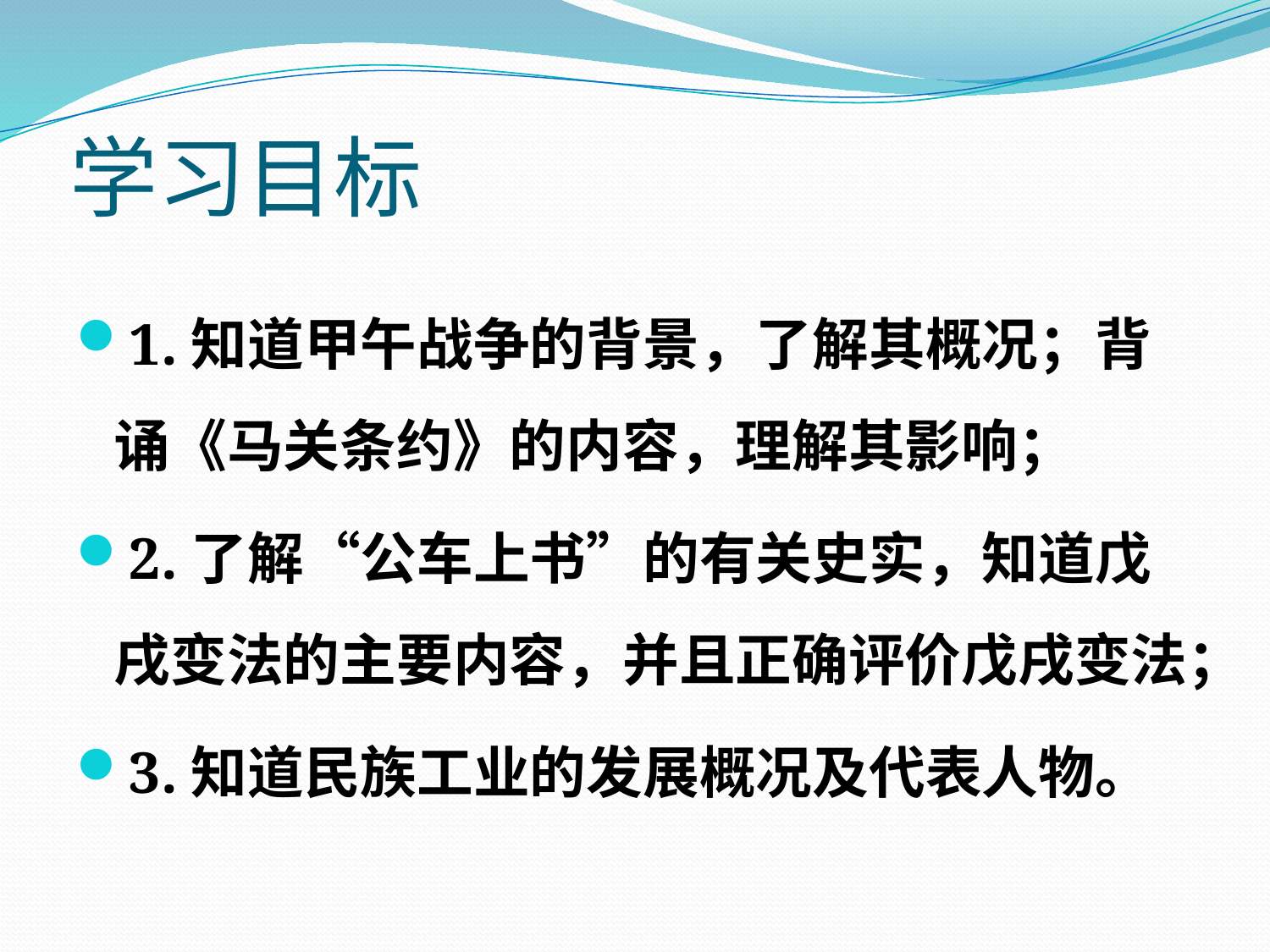

# 学习目标
1.知道甲午战争的背景，了解其概况；背诵《马关条约》的内容，理解其影响；
2.了解“公车上书”的有关史实，知道戊戌变法的主要内容，并且正确评价戊戌变法；
3.知道民族工业的发展概况及代表人物。